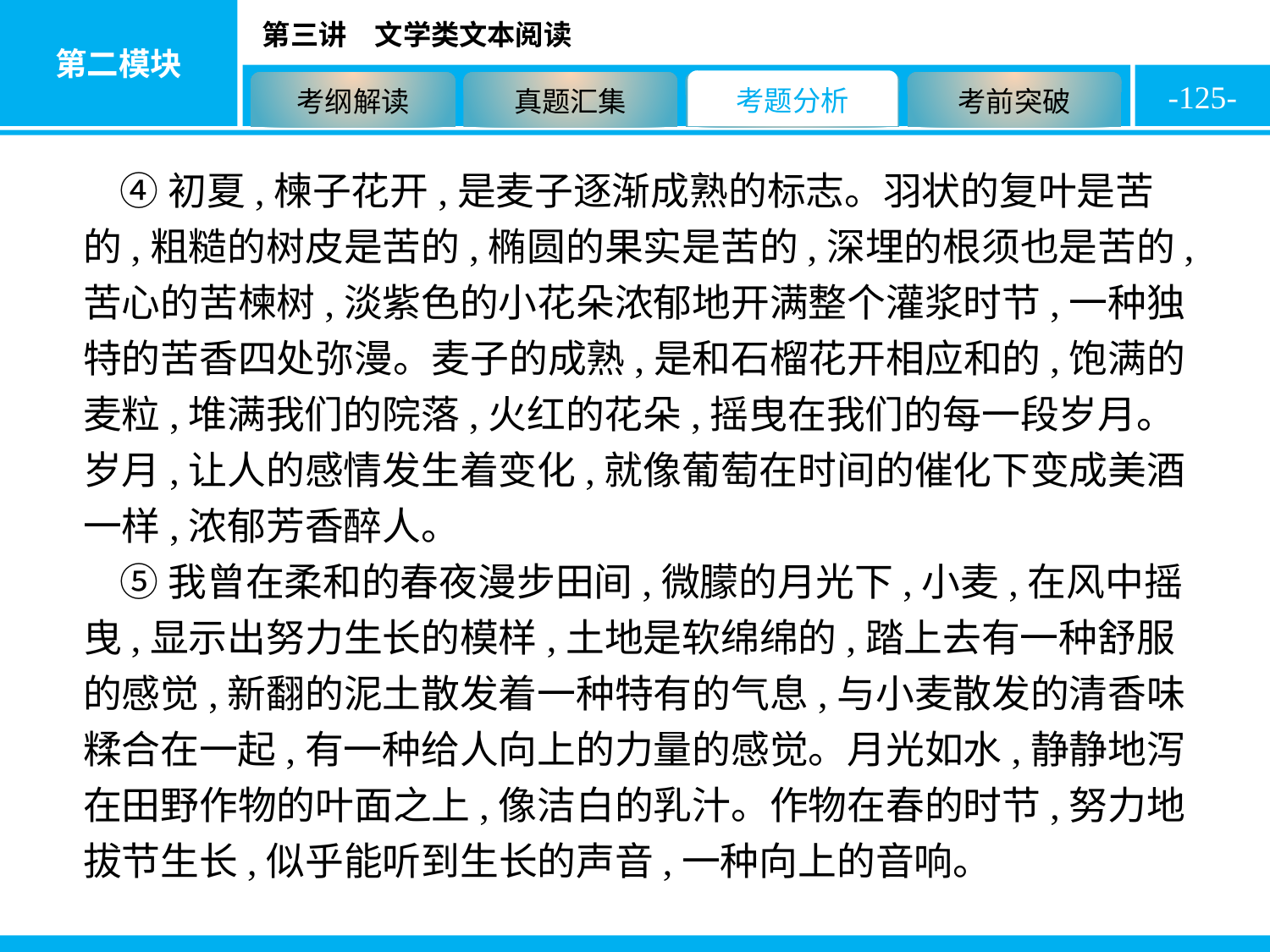

-125-
④初夏,楝子花开,是麦子逐渐成熟的标志。羽状的复叶是苦的,粗糙的树皮是苦的,椭圆的果实是苦的,深埋的根须也是苦的,苦心的苦楝树,淡紫色的小花朵浓郁地开满整个灌浆时节,一种独特的苦香四处弥漫。麦子的成熟,是和石榴花开相应和的,饱满的麦粒,堆满我们的院落,火红的花朵,摇曳在我们的每一段岁月。岁月,让人的感情发生着变化,就像葡萄在时间的催化下变成美酒一样,浓郁芳香醉人。
⑤我曾在柔和的春夜漫步田间,微朦的月光下,小麦,在风中摇曳,显示出努力生长的模样,土地是软绵绵的,踏上去有一种舒服的感觉,新翻的泥土散发着一种特有的气息,与小麦散发的清香味糅合在一起,有一种给人向上的力量的感觉。月光如水,静静地泻在田野作物的叶面之上,像洁白的乳汁。作物在春的时节,努力地拔节生长,似乎能听到生长的声音,一种向上的音响。